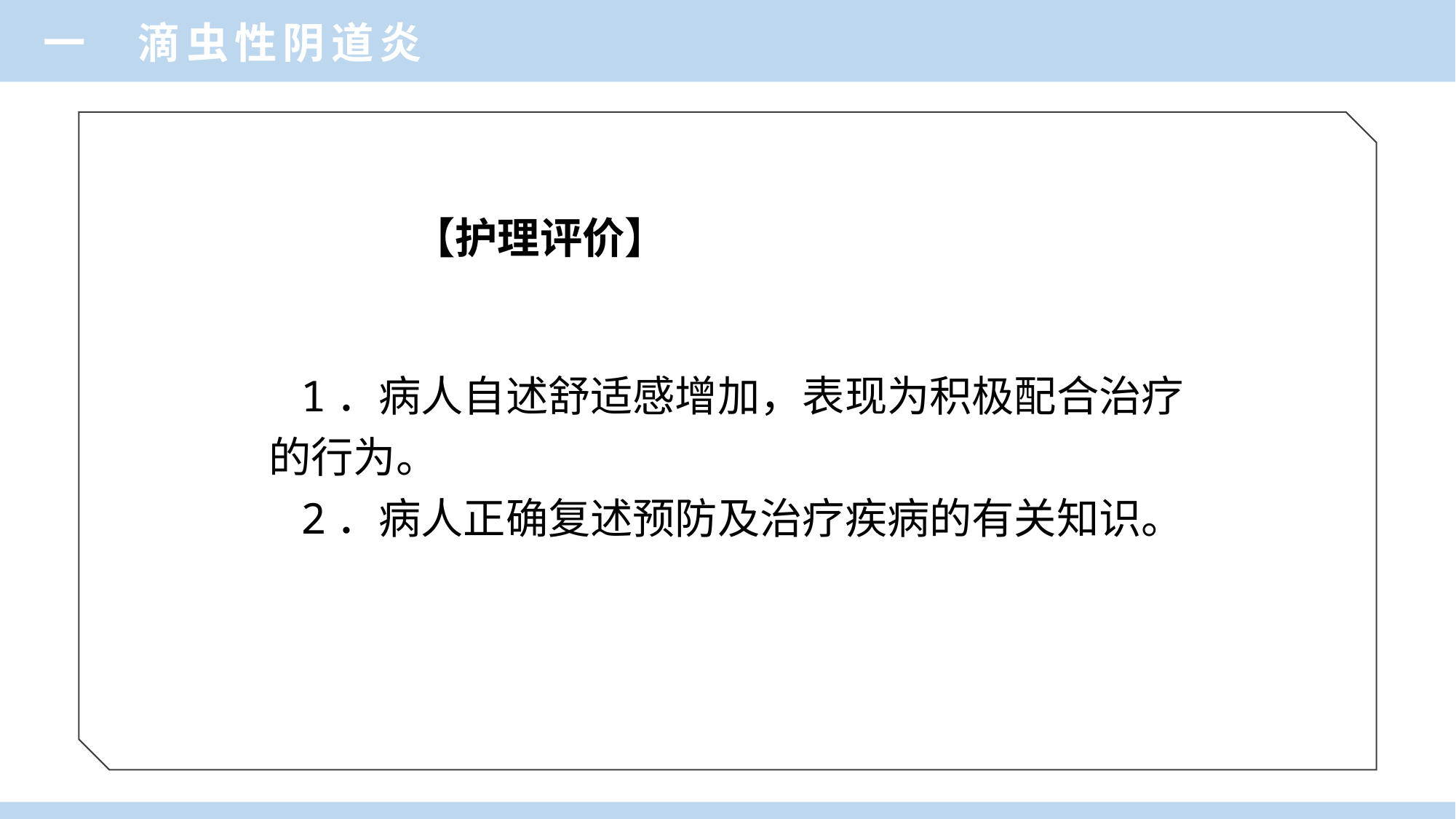

一   滴虫性阴道炎

【护理评价】
1．病人自述舒适感增加，表现为积极配合治疗的行为。
2．病人正确复述预防及治疗疾病的有关知识。